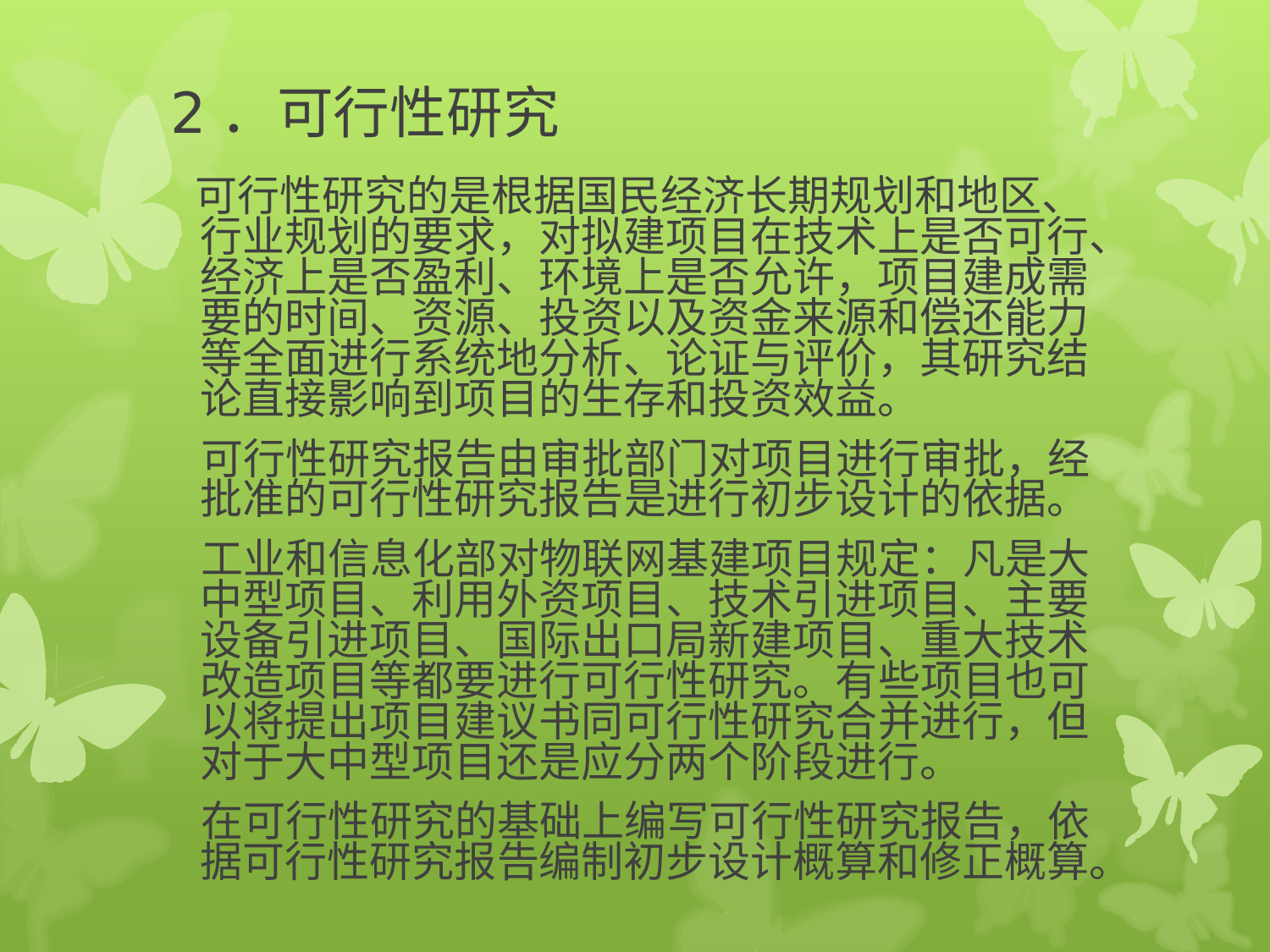

# 2．可行性研究
　可行性研究的是根据国民经济长期规划和地区、行业规划的要求，对拟建项目在技术上是否可行、经济上是否盈利、环境上是否允许，项目建成需要的时间、资源、投资以及资金来源和偿还能力等全面进行系统地分析、论证与评价，其研究结论直接影响到项目的生存和投资效益。
    可行性研究报告由审批部门对项目进行审批，经批准的可行性研究报告是进行初步设计的依据。
    工业和信息化部对物联网基建项目规定：凡是大中型项目、利用外资项目、技术引进项目、主要设备引进项目、国际出口局新建项目、重大技术改造项目等都要进行可行性研究。有些项目也可以将提出项目建议书同可行性研究合并进行，但对于大中型项目还是应分两个阶段进行。
    在可行性研究的基础上编写可行性研究报告，依据可行性研究报告编制初步设计概算和修正概算。